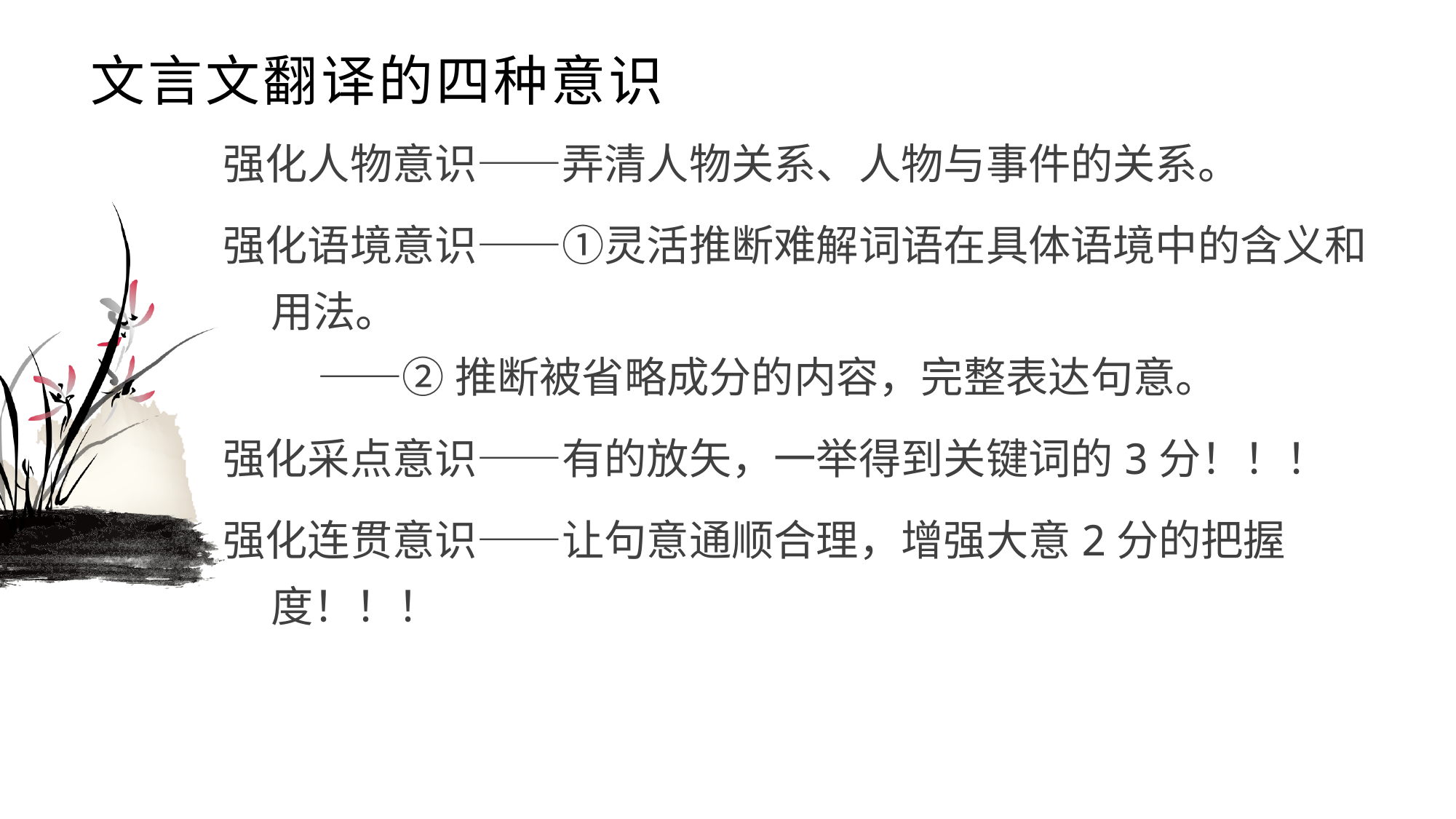

# 文言文翻译的四种意识
强化人物意识——弄清人物关系、人物与事件的关系。
强化语境意识——①灵活推断难解词语在具体语境中的含义和用法。
          ——②推断被省略成分的内容，完整表达句意。
强化采点意识——有的放矢，一举得到关键词的3分！！！
强化连贯意识——让句意通顺合理，增强大意2分的把握度！！！